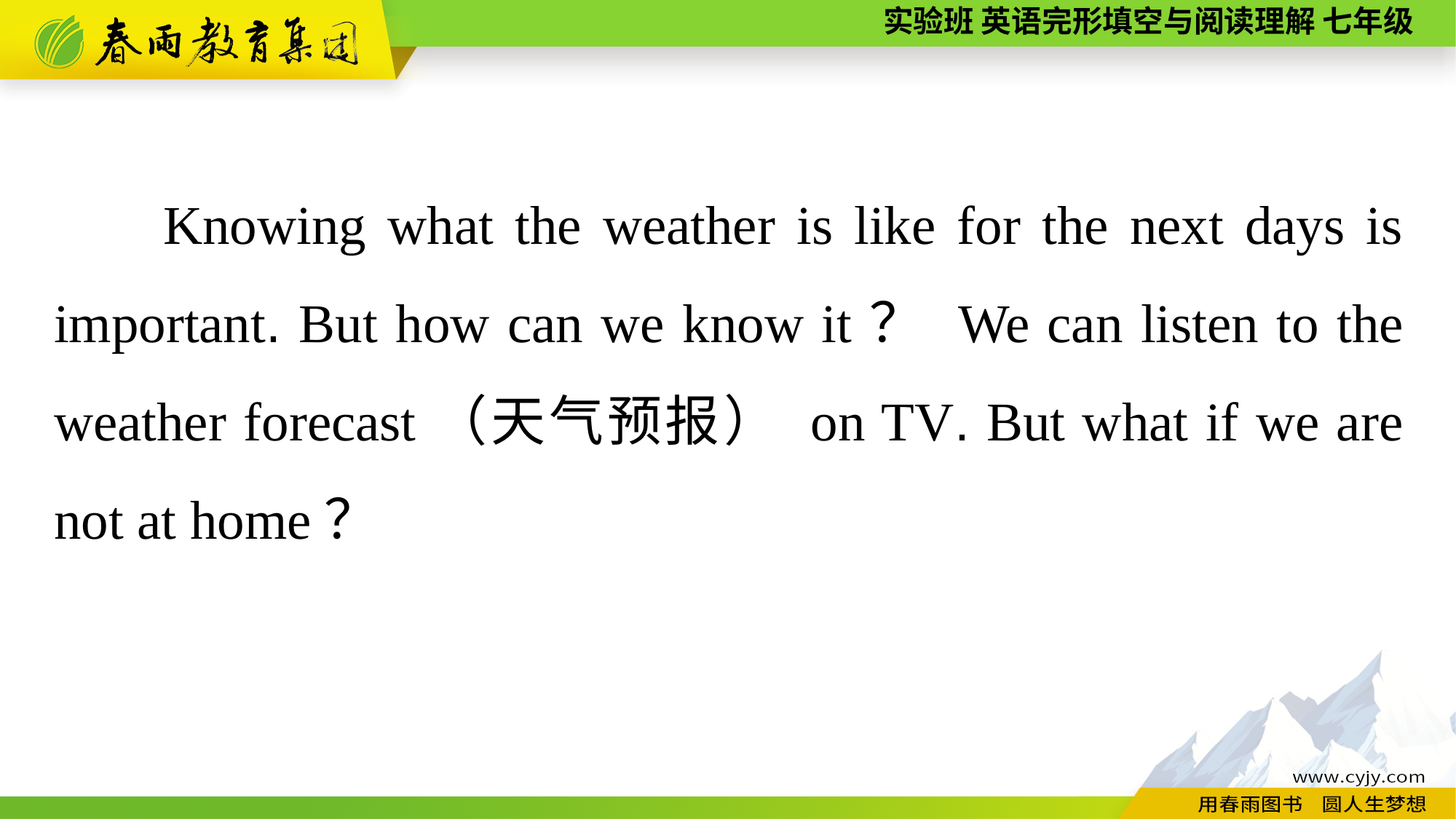

Knowing what the weather is like for the next days is important. But how can we know it？ We can listen to the weather forecast（天气预报） on TV. But what if we are not at home？